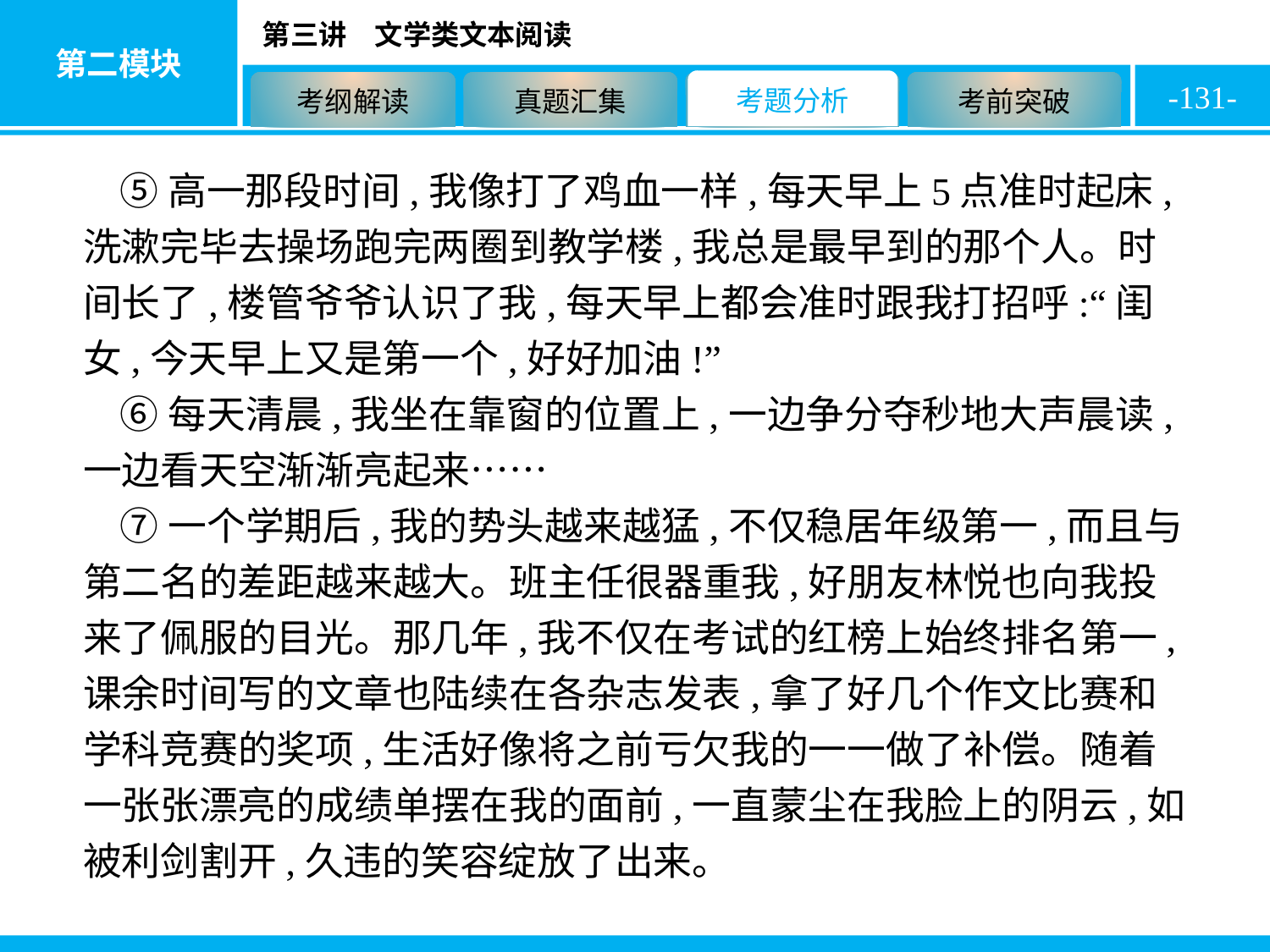

-131-
⑤高一那段时间,我像打了鸡血一样,每天早上5点准时起床,洗漱完毕去操场跑完两圈到教学楼,我总是最早到的那个人。时间长了,楼管爷爷认识了我,每天早上都会准时跟我打招呼:“闺女,今天早上又是第一个,好好加油!”
⑥每天清晨,我坐在靠窗的位置上,一边争分夺秒地大声晨读,一边看天空渐渐亮起来……
⑦一个学期后,我的势头越来越猛,不仅稳居年级第一,而且与第二名的差距越来越大。班主任很器重我,好朋友林悦也向我投来了佩服的目光。那几年,我不仅在考试的红榜上始终排名第一,课余时间写的文章也陆续在各杂志发表,拿了好几个作文比赛和学科竞赛的奖项,生活好像将之前亏欠我的一一做了补偿。随着一张张漂亮的成绩单摆在我的面前,一直蒙尘在我脸上的阴云,如被利剑割开,久违的笑容绽放了出来。